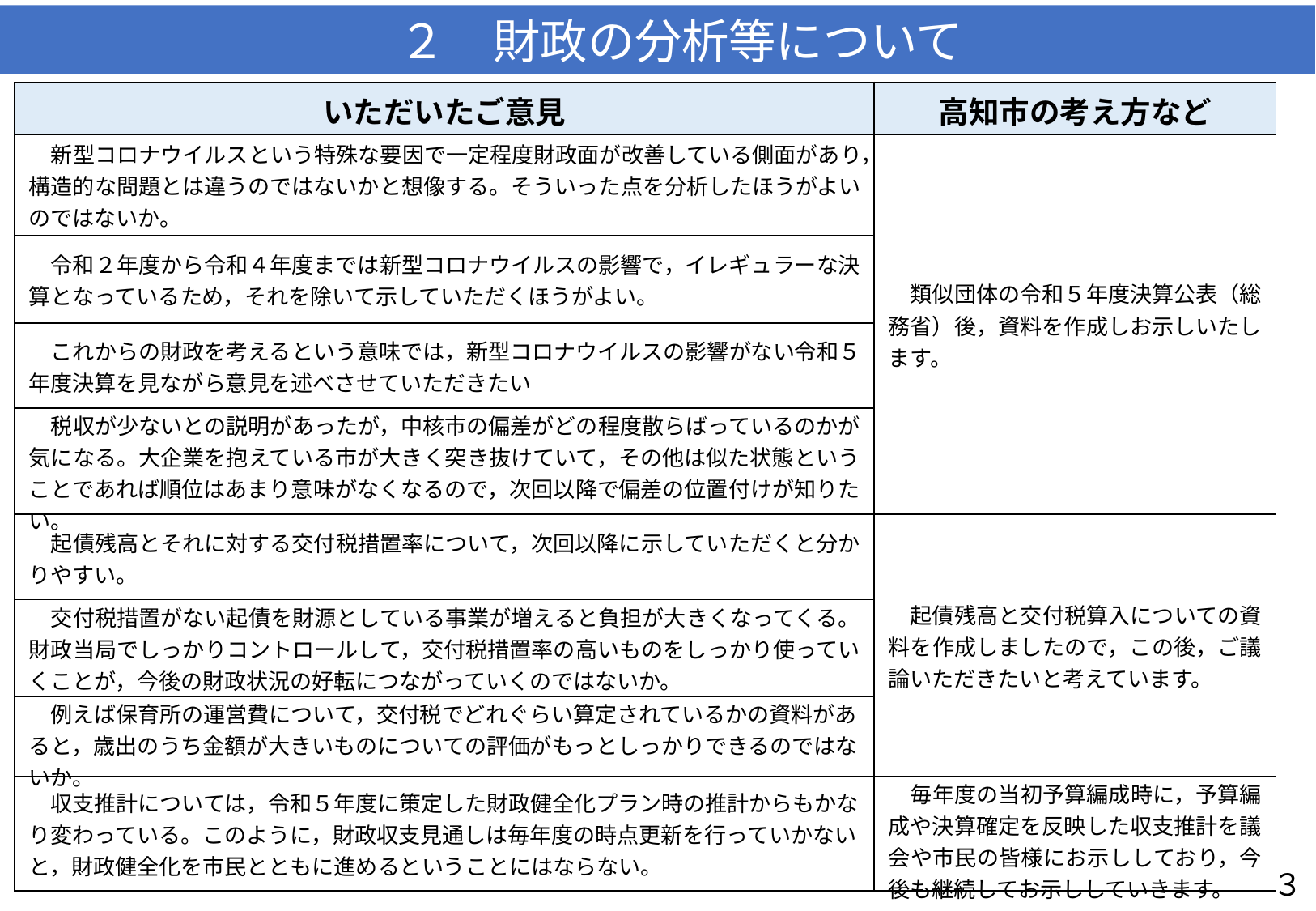

２　財政の分析等について
| いただいたご意見 | 高知市の考え方など |
| --- | --- |
| 新型コロナウイルスという特殊な要因で一定程度財政面が改善している側面があり，構造的な問題とは違うのではないかと想像する。そういった点を分析したほうがよいのではないか。 | 類似団体の令和５年度決算公表（総務省）後，資料を作成しお示しいたします。 |
| 令和２年度から令和４年度までは新型コロナウイルスの影響で，イレギュラーな決算となっているため，それを除いて示していただくほうがよい。 |  |
| これからの財政を考えるという意味では，新型コロナウイルスの影響がない令和５年度決算を見ながら意見を述べさせていただきたい |  |
| 税収が少ないとの説明があったが，中核市の偏差がどの程度散らばっているのかが気になる。大企業を抱えている市が大きく突き抜けていて，その他は似た状態ということであれば順位はあまり意味がなくなるので，次回以降で偏差の位置付けが知りたい。 |  |
| 起債残高とそれに対する交付税措置率について，次回以降に示していただくと分かりやすい。 | 起債残高と交付税算入についての資料を作成しましたので，この後，ご議論いただきたいと考えています。 |
| 交付税措置がない起債を財源としている事業が増えると負担が大きくなってくる。財政当局でしっかりコントロールして，交付税措置率の高いものをしっかり使っていくことが，今後の財政状況の好転につながっていくのではないか。 |  |
| 例えば保育所の運営費について，交付税でどれぐらい算定されているかの資料があると，歳出のうち金額が大きいものについての評価がもっとしっかりできるのではないか。 |  |
| 収支推計については，令和５年度に策定した財政健全化プラン時の推計からもかなり変わっている。このように，財政収支見通しは毎年度の時点更新を行っていかないと，財政健全化を市民とともに進めるということにはならない。 | 毎年度の当初予算編成時に，予算編成や決算確定を反映した収支推計を議会や市民の皆様にお示ししており，今後も継続してお示ししていきます。 |
３